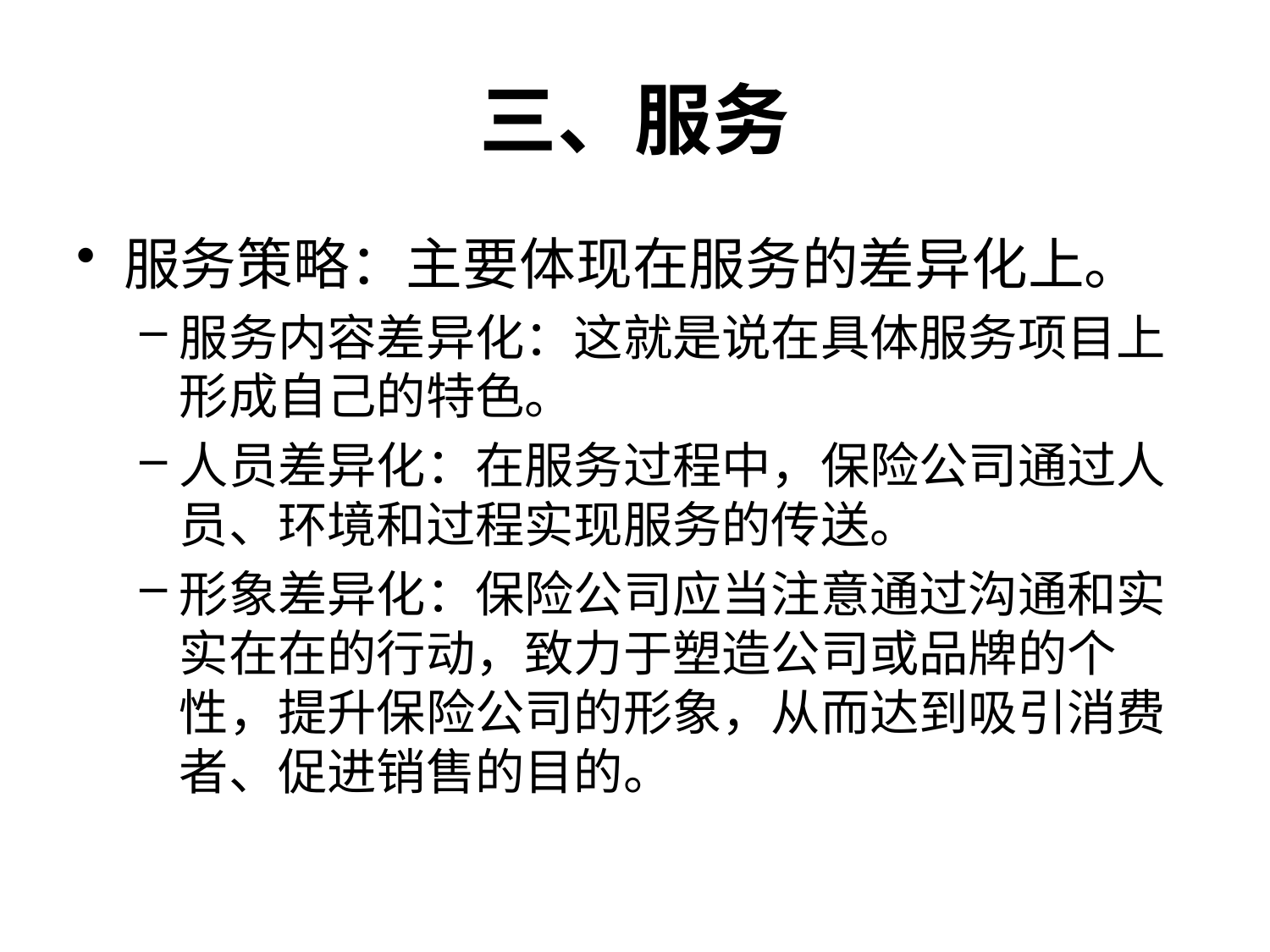

# 三、服务
服务策略：主要体现在服务的差异化上。
服务内容差异化：这就是说在具体服务项目上形成自己的特色。
人员差异化：在服务过程中，保险公司通过人员、环境和过程实现服务的传送。
形象差异化：保险公司应当注意通过沟通和实实在在的行动，致力于塑造公司或品牌的个性，提升保险公司的形象，从而达到吸引消费者、促进销售的目的。